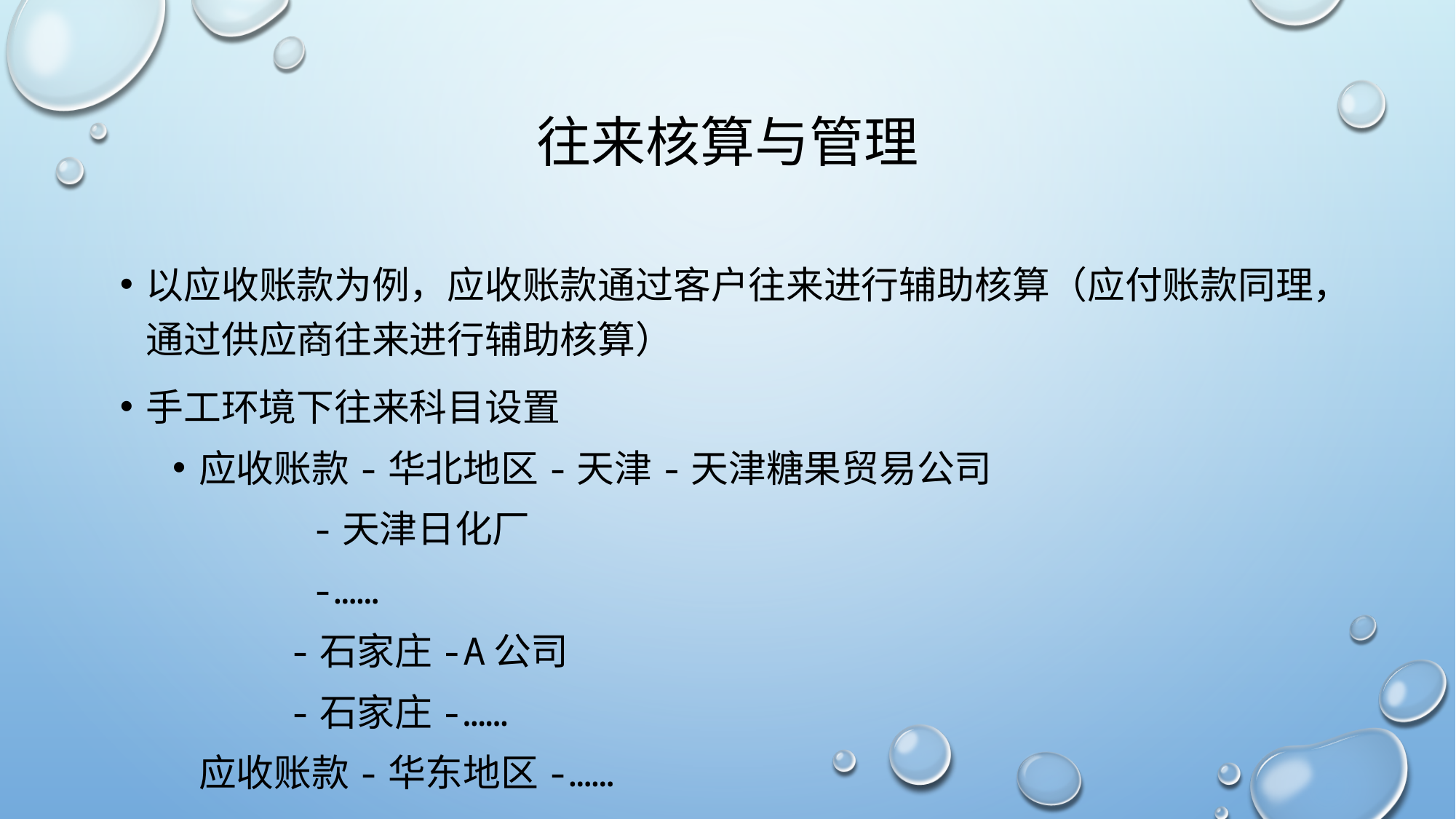

# 往来核算与管理
以应收账款为例，应收账款通过客户往来进行辅助核算（应付账款同理，通过供应商往来进行辅助核算）
手工环境下往来科目设置
应收账款-华北地区-天津-天津糖果贸易公司
						     -天津日化厂
						     -……
					    -石家庄-A公司
					    -石家庄-……
	应收账款-华东地区-……